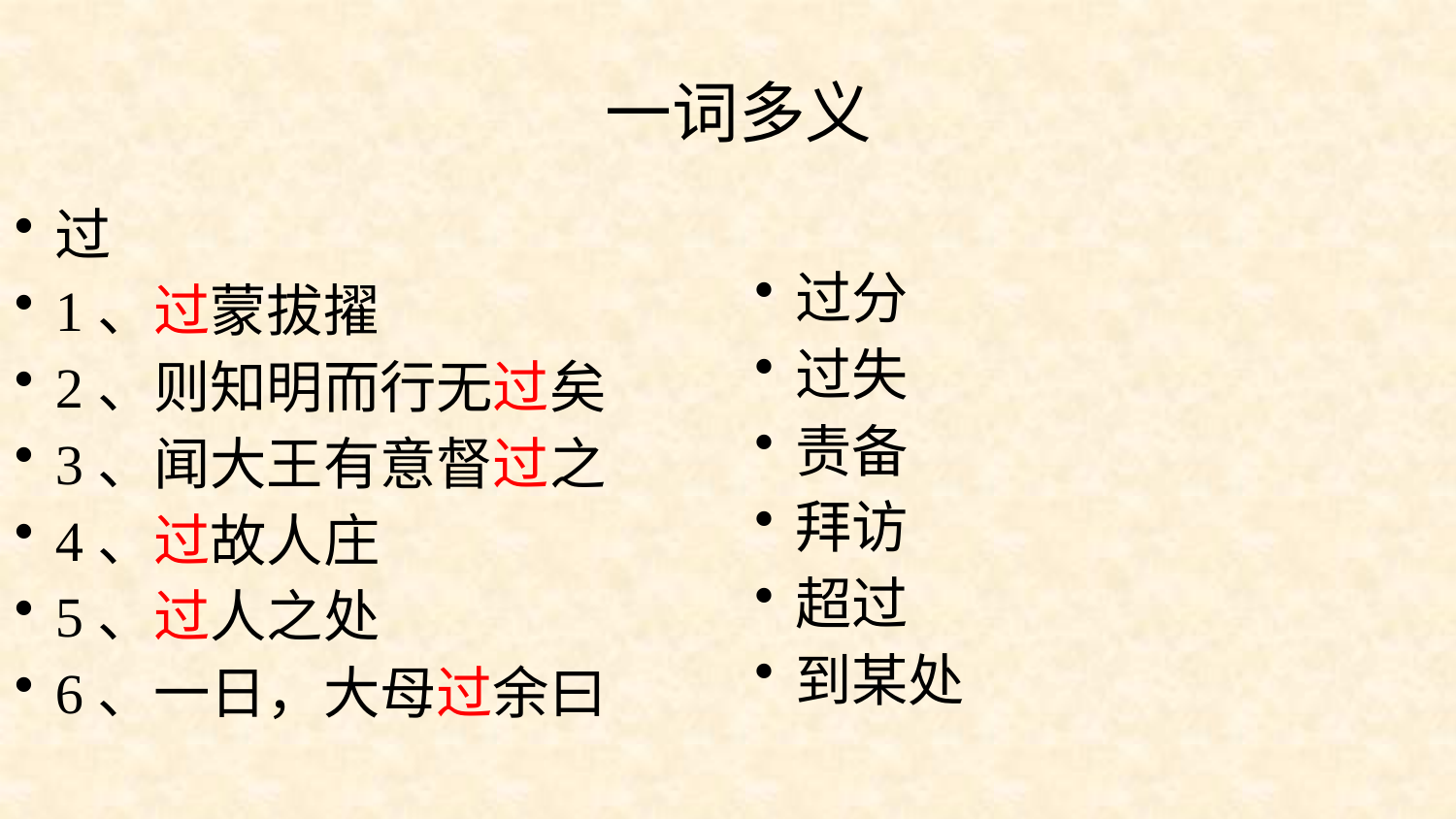

# 一词多义

过分
过失
责备
拜访
超过
到某处
过
1、过蒙拔擢
2、则知明而行无过矣
3、闻大王有意督过之
4、过故人庄
5、过人之处
6、一日，大母过余曰